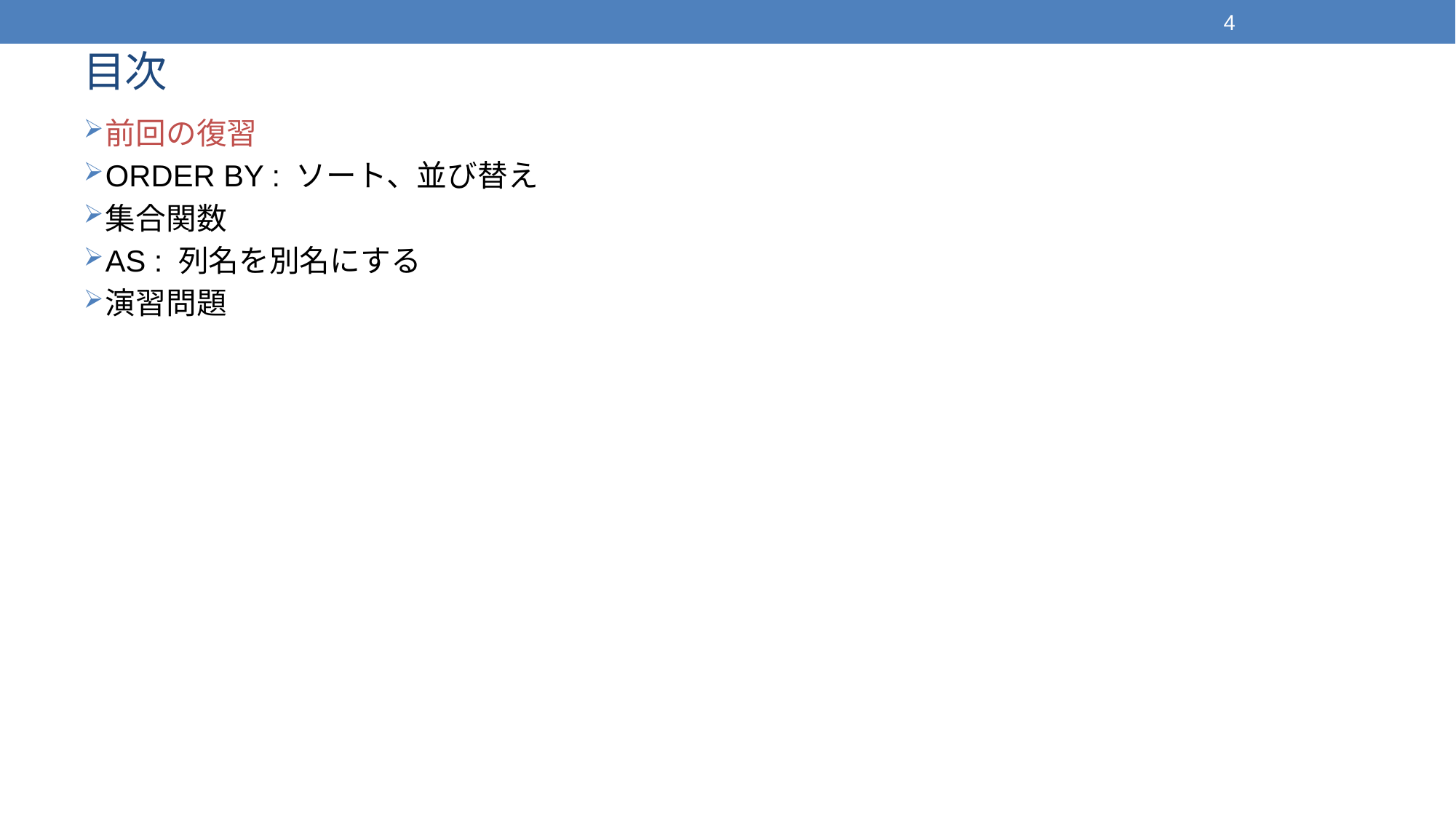

4
# 目次
前回の復習
ORDER BY : ソート、並び替え
集合関数
AS : 列名を別名にする
演習問題